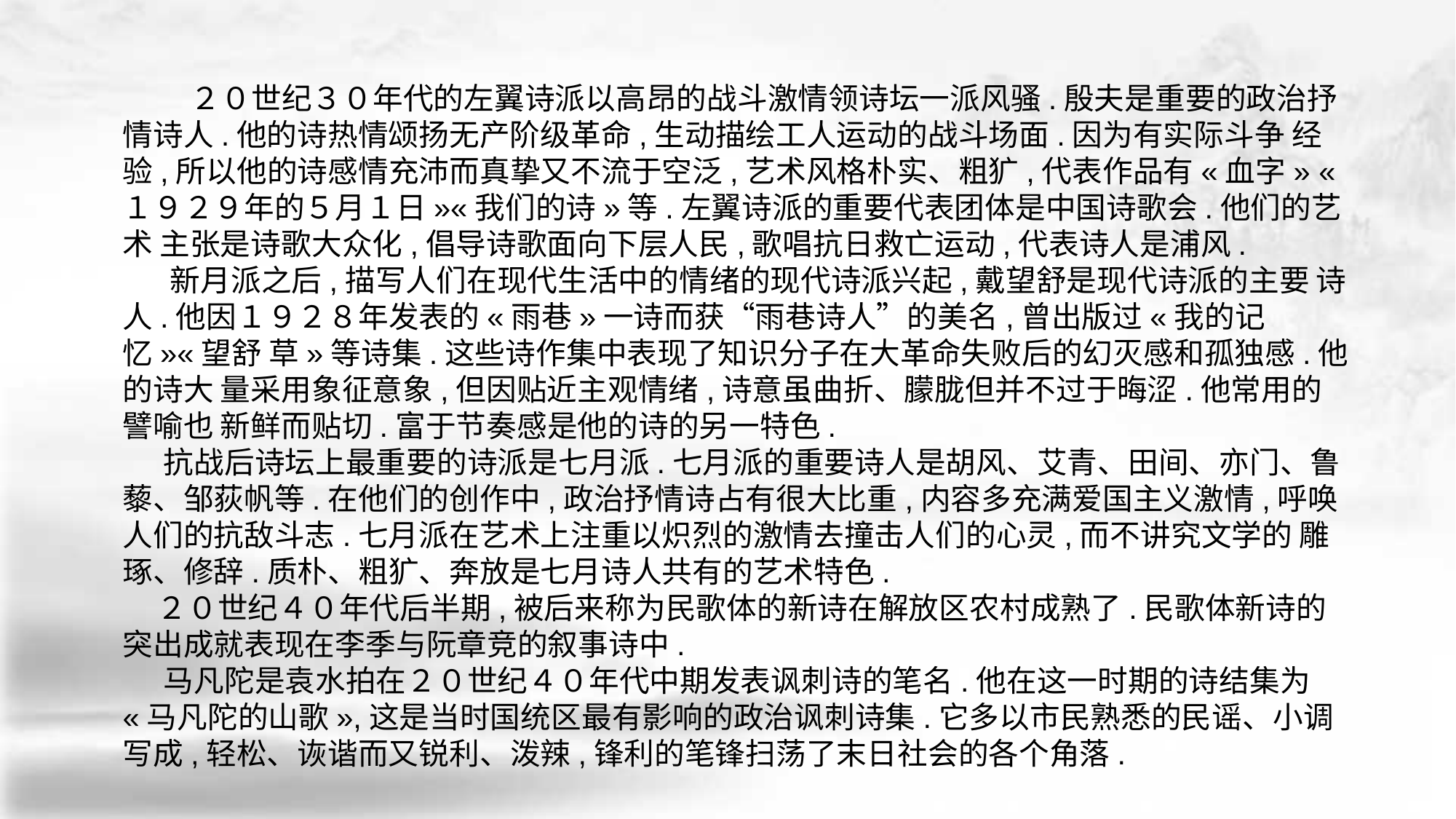

２０世纪３０年代的左翼诗派以高昂的战斗激情领诗坛一派风骚.殷夫是重要的政治抒 情诗人.他的诗热情颂扬无产阶级革命,生动描绘工人运动的战斗场面.因为有实际斗争 经验,所以他的诗感情充沛而真挚又不流于空泛,艺术风格朴实、粗犷,代表作品有«血字» « １９２９年的５月１日»«我们的诗»等.左翼诗派的重要代表团体是中国诗歌会.他们的艺术 主张是诗歌大众化,倡导诗歌面向下层人民,歌唱抗日救亡运动,代表诗人是浦风.
      新月派之后,描写人们在现代生活中的情绪的现代诗派兴起,戴望舒是现代诗派的主要 诗人.他因１９２８年发表的«雨巷»一诗而获“雨巷诗人”的美名,曾出版过«我的记忆»«望舒 草»等诗集.这些诗作集中表现了知识分子在大革命失败后的幻灭感和孤独感.他的诗大 量采用象征意象,但因贴近主观情绪,诗意虽曲折、朦胧但并不过于晦涩.他常用的譬喻也 新鲜而贴切.富于节奏感是他的诗的另一特色.
     抗战后诗坛上最重要的诗派是七月派.七月派的重要诗人是胡风、艾青、田间、亦门、鲁 藜、邹荻帆等.在他们的创作中,政治抒情诗占有很大比重,内容多充满爱国主义激情,呼唤人们的抗敌斗志.七月派在艺术上注重以炽烈的激情去撞击人们的心灵,而不讲究文学的 雕琢、修辞.质朴、粗犷、奔放是七月诗人共有的艺术特色.
    ２０世纪４０年代后半期,被后来称为民歌体的新诗在解放区农村成熟了.民歌体新诗的 突出成就表现在李季与阮章竞的叙事诗中.
     马凡陀是袁水拍在２０世纪４０年代中期发表讽刺诗的笔名.他在这一时期的诗结集为 «马凡陀的山歌»,这是当时国统区最有影响的政治讽刺诗集.它多以市民熟悉的民谣、小调 写成,轻松、诙谐而又锐利、泼辣,锋利的笔锋扫荡了末日社会的各个角落.